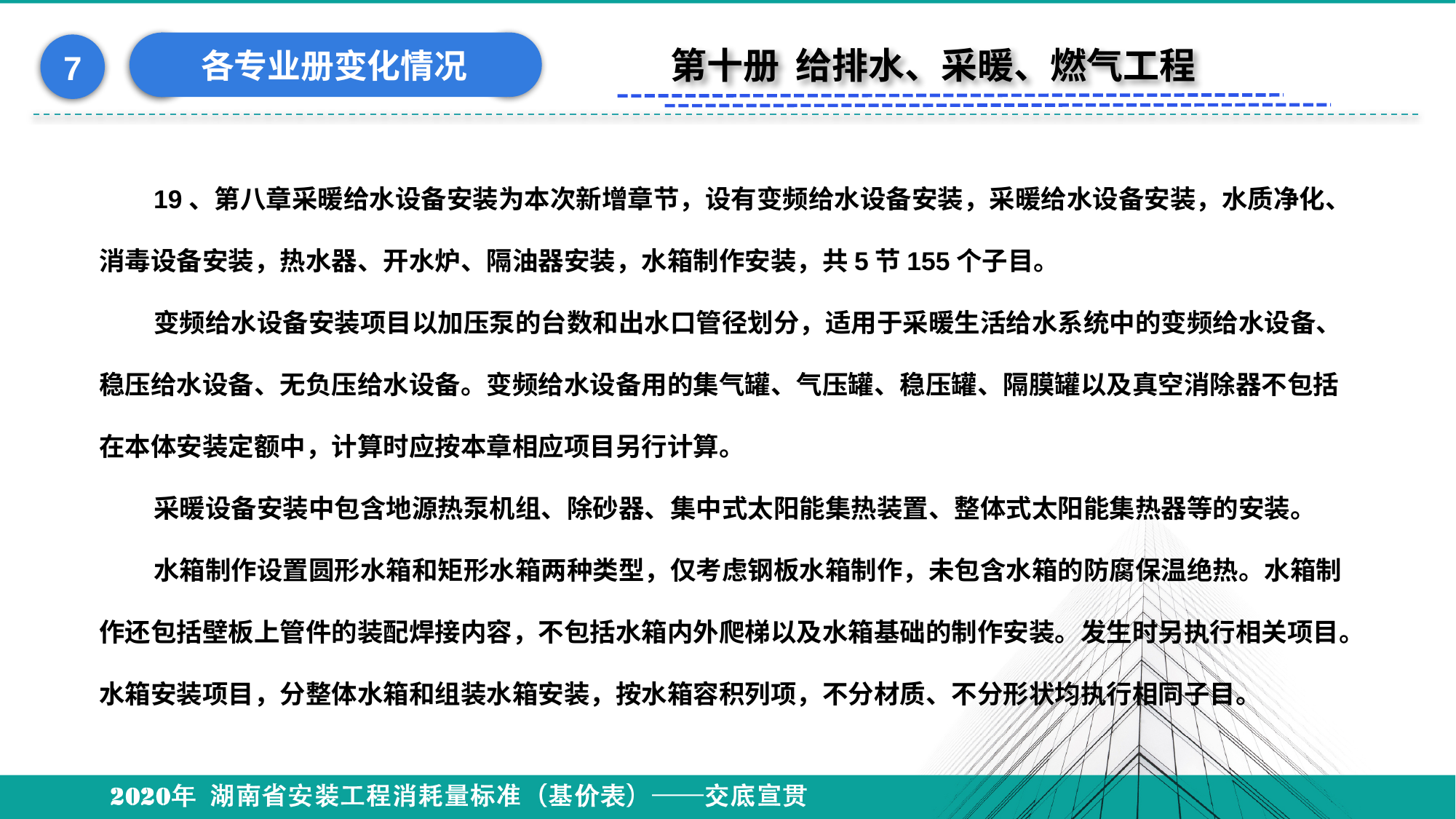

各专业册变化情况

7
第十册  给排水、采暖、燃气工程
19、第八章采暖给水设备安装为本次新增章节，设有变频给水设备安装，采暖给水设备安装，水质净化、消毒设备安装，热水器、开水炉、隔油器安装，水箱制作安装，共5节155个子目。
变频给水设备安装项目以加压泵的台数和出水口管径划分，适用于采暖生活给水系统中的变频给水设备、稳压给水设备、无负压给水设备。变频给水设备用的集气罐、气压罐、稳压罐、隔膜罐以及真空消除器不包括在本体安装定额中，计算时应按本章相应项目另行计算。
采暖设备安装中包含地源热泵机组、除砂器、集中式太阳能集热装置、整体式太阳能集热器等的安装。
水箱制作设置圆形水箱和矩形水箱两种类型，仅考虑钢板水箱制作，未包含水箱的防腐保温绝热。水箱制作还包括壁板上管件的装配焊接内容，不包括水箱内外爬梯以及水箱基础的制作安装。发生时另执行相关项目。水箱安装项目，分整体水箱和组装水箱安装，按水箱容积列项，不分材质、不分形状均执行相同子目。